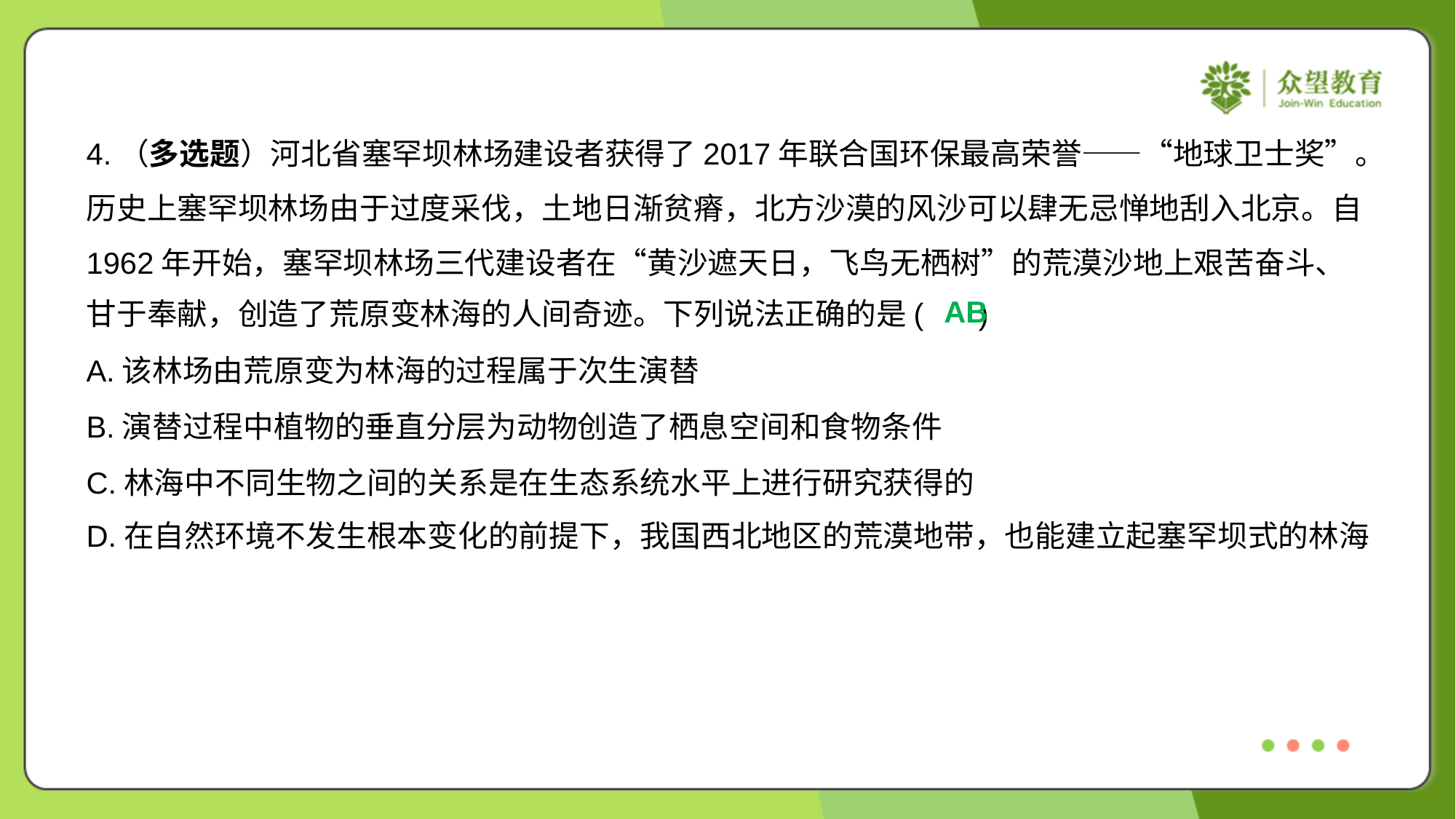

4.（多选题）河北省塞罕坝林场建设者获得了2017年联合国环保最高荣誉——“地球卫士奖”。
历史上塞罕坝林场由于过度采伐，土地日渐贫瘠，北方沙漠的风沙可以肆无忌惮地刮入北京。自
1962年开始，塞罕坝林场三代建设者在“黄沙遮天日，飞鸟无栖树”的荒漠沙地上艰苦奋斗、
甘于奉献，创造了荒原变林海的人间奇迹。下列说法正确的是(       )
AB
A.该林场由荒原变为林海的过程属于次生演替
B.演替过程中植物的垂直分层为动物创造了栖息空间和食物条件
C.林海中不同生物之间的关系是在生态系统水平上进行研究获得的
D.在自然环境不发生根本变化的前提下，我国西北地区的荒漠地带，也能建立起塞罕坝式的林海